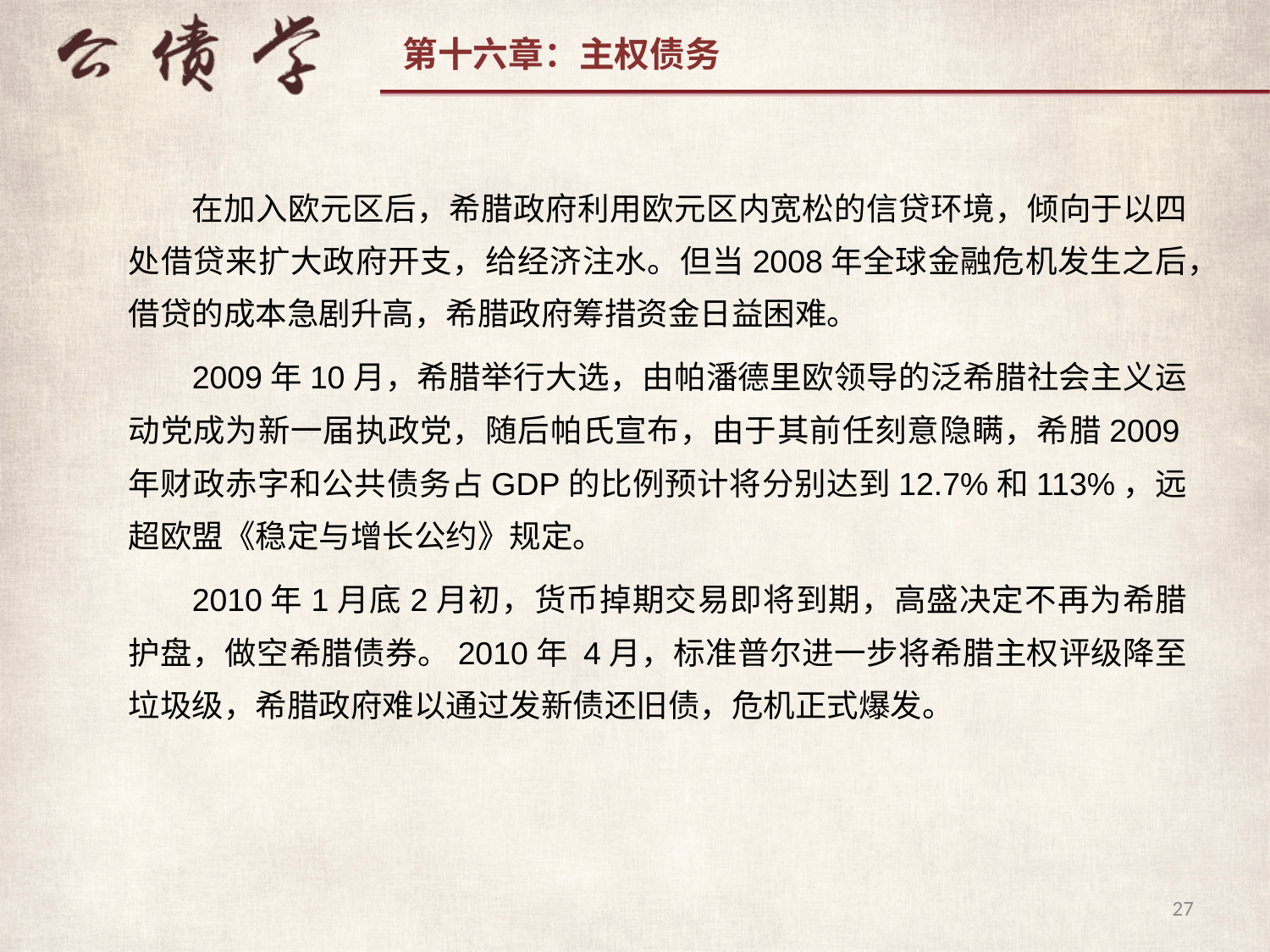

在加入欧元区后，希腊政府利用欧元区内宽松的信贷环境，倾向于以四处借贷来扩大政府开支，给经济注水。但当2008年全球金融危机发生之后，借贷的成本急剧升高，希腊政府筹措资金日益困难。
2009年10月，希腊举行大选，由帕潘德里欧领导的泛希腊社会主义运动党成为新一届执政党，随后帕氏宣布，由于其前任刻意隐瞒，希腊2009年财政赤字和公共债务占GDP的比例预计将分别达到12.7%和113%，远超欧盟《稳定与增长公约》规定。
2010年1月底2月初，货币掉期交易即将到期，高盛决定不再为希腊护盘，做空希腊债券。2010年 4月，标准普尔进一步将希腊主权评级降至垃圾级，希腊政府难以通过发新债还旧债，危机正式爆发。
27